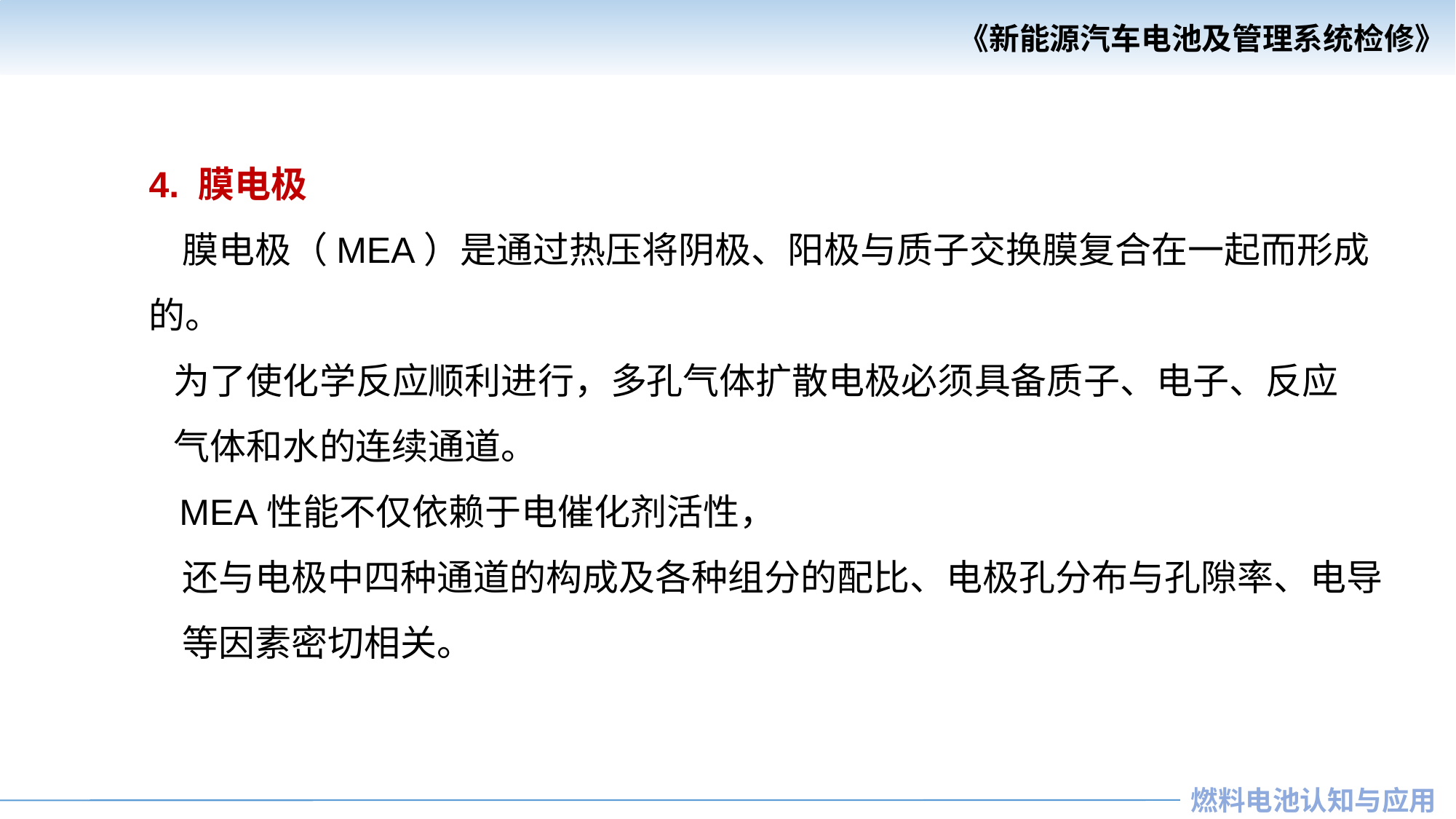

4. 膜电极
   膜电极（MEA）是通过热压将阴极、阳极与质子交换膜复合在一起而形成的。
  为了使化学反应顺利进行，多孔气体扩散电极必须具备质子、电子、反应
  气体和水的连续通道。
   MEA性能不仅依赖于电催化剂活性，
   还与电极中四种通道的构成及各种组分的配比、电极孔分布与孔隙率、电导
   等因素密切相关。